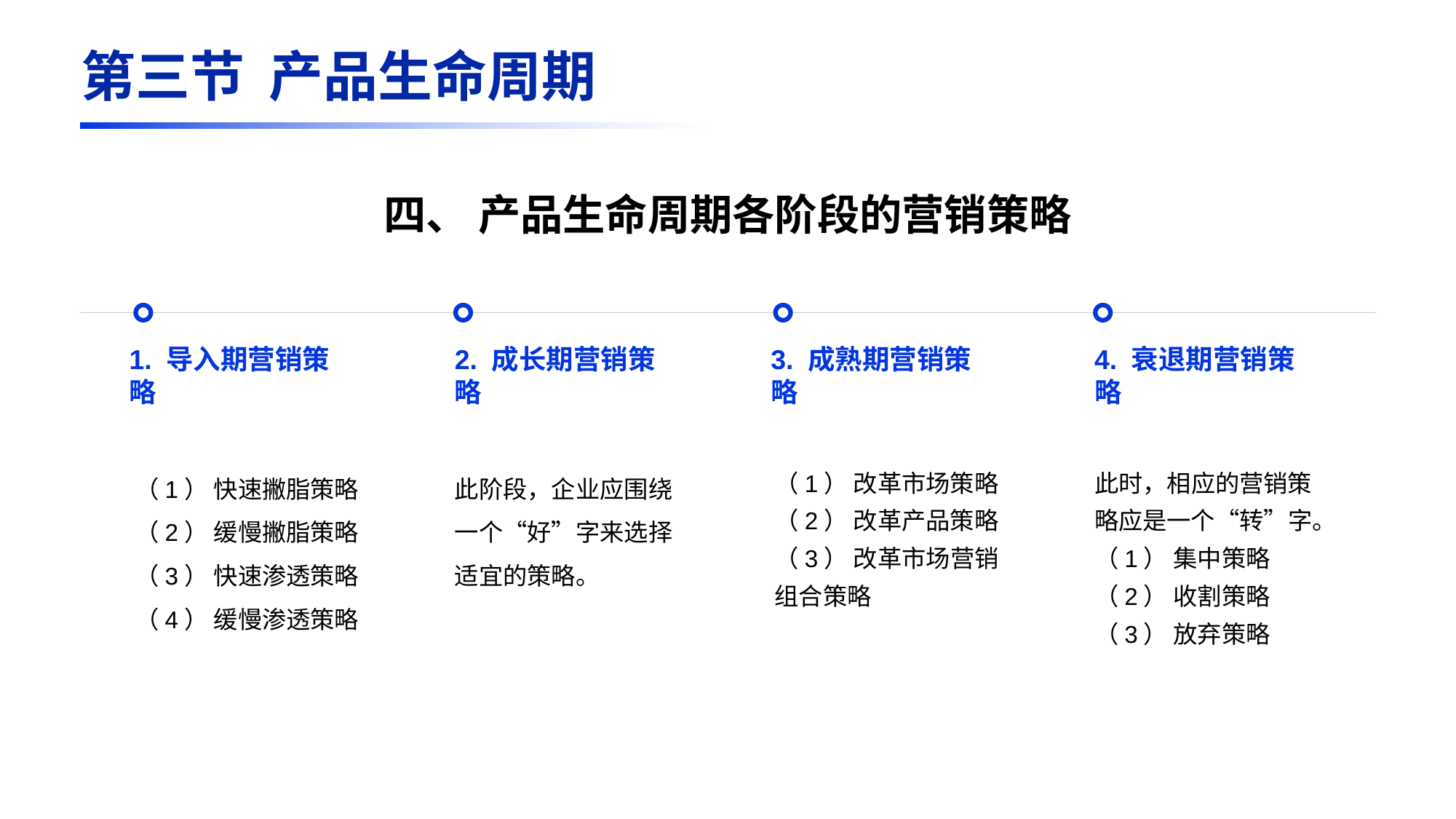

第三节  产品生命周期
四、 产品生命周期各阶段的营销策略

1. 导入期营销策略
（1） 快速撇脂策略
（2） 缓慢撇脂策略
（3） 快速渗透策略
（4） 缓慢渗透策略

2. 成长期营销策略
此阶段，企业应围绕一个“好”字来选择适宜的策略。

3. 成熟期营销策略
（1） 改革市场策略
（2） 改革产品策略
（3） 改革市场营销组合策略

4. 衰退期营销策略
此时，相应的营销策略应是一个“转”字。
（1） 集中策略
（2） 收割策略
（3） 放弃策略